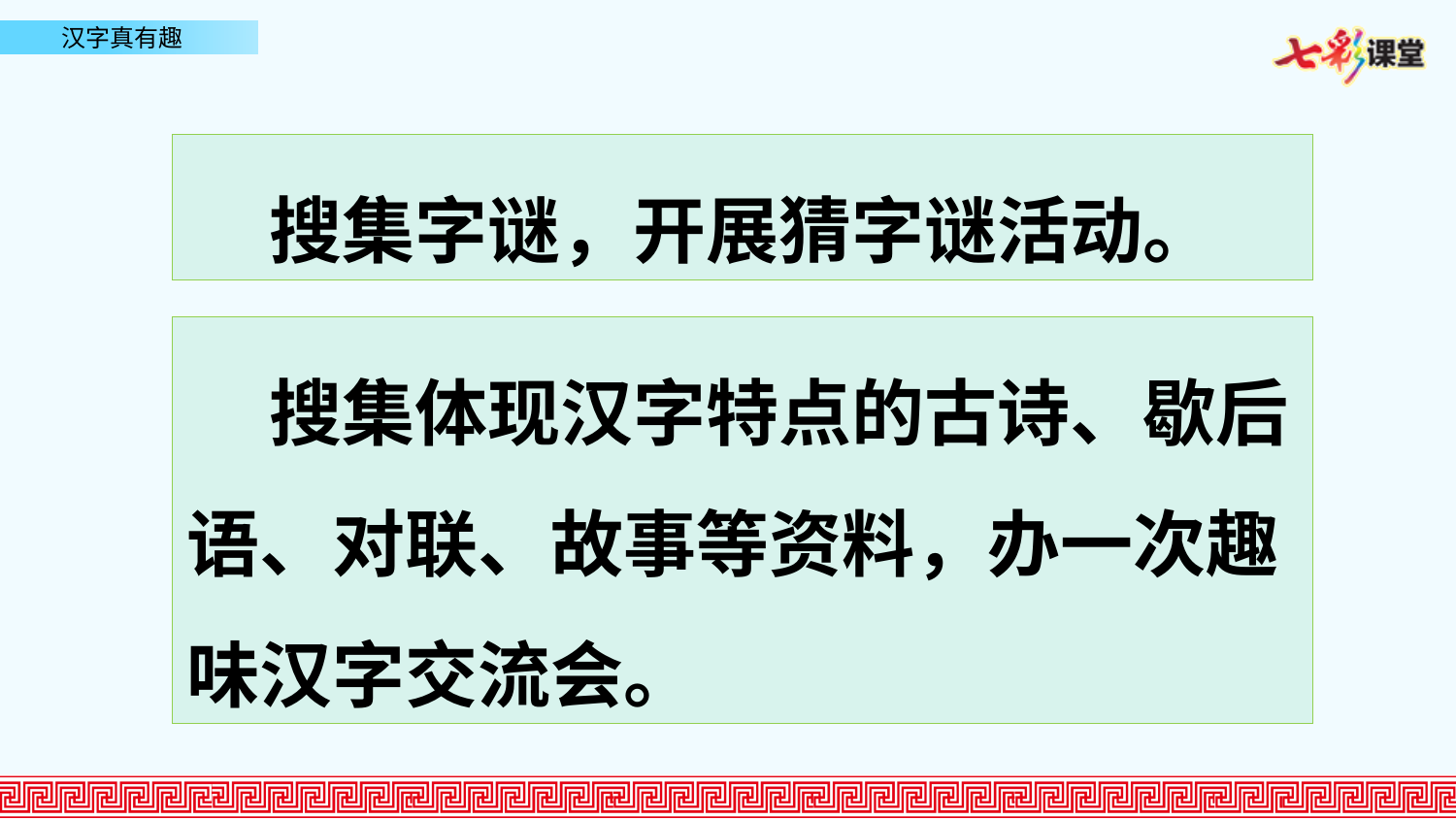

搜集字谜，开展猜字谜活动。
    搜集体现汉字特点的古诗、歇后语、对联、故事等资料，办一次趣味汉字交流会。